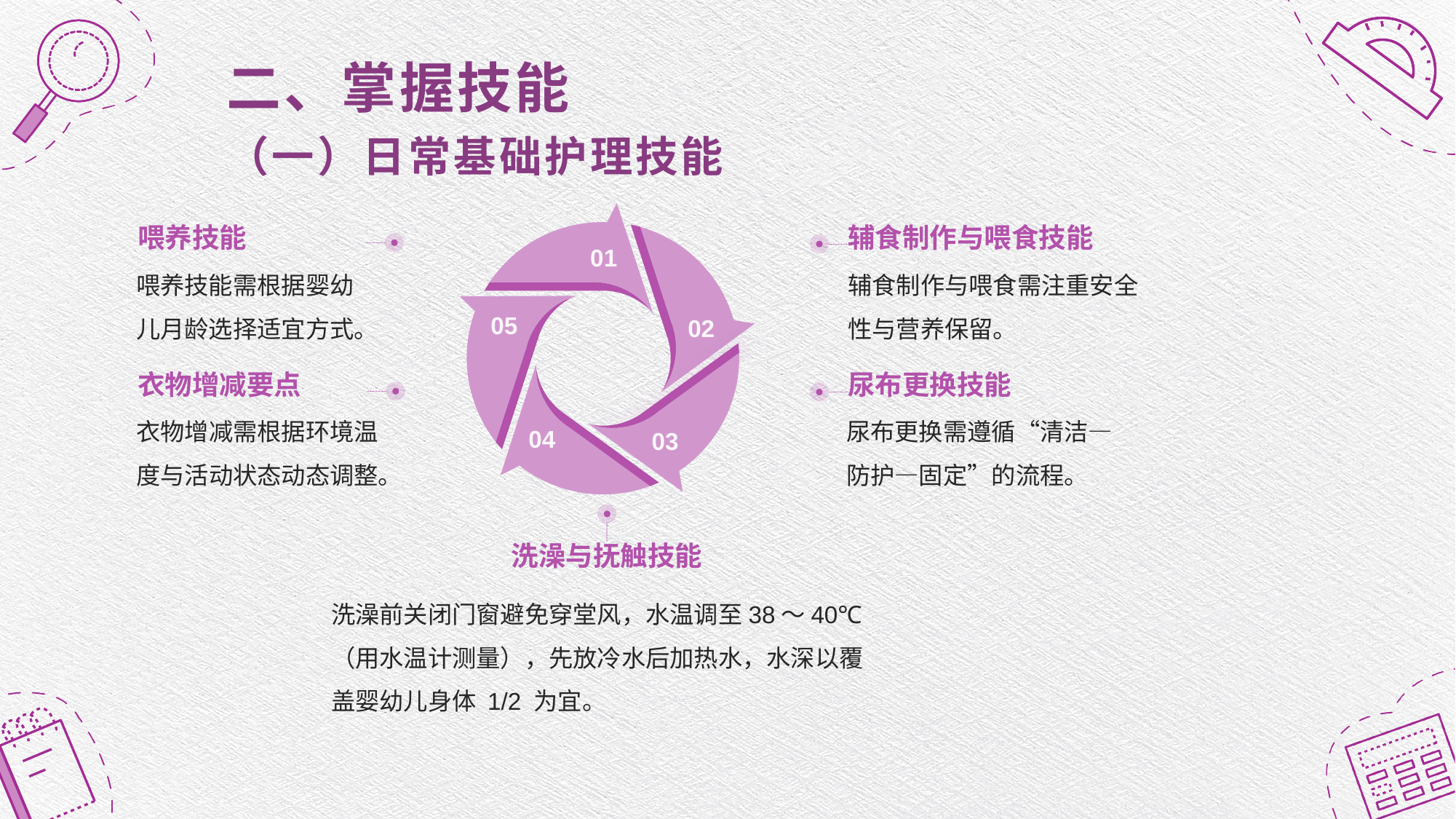

二、掌握技能
（一）日常基础护理技能
喂养技能
辅食制作与喂食技能

01

喂养技能需根据婴幼儿月龄选择适宜方式。
辅食制作与喂食需注重安全性与营养保留。

05
02

衣物增减要点
尿布更换技能

衣物增减需根据环境温度与活动状态动态调整。
尿布更换需遵循“清洁—防护—固定”的流程。
04
03

洗澡与抚触技能
洗澡前关闭门窗避免穿堂风，水温调至38～40℃（用水温计测量），先放冷水后加热水，水深以覆盖婴幼儿身体 1/2 为宜。